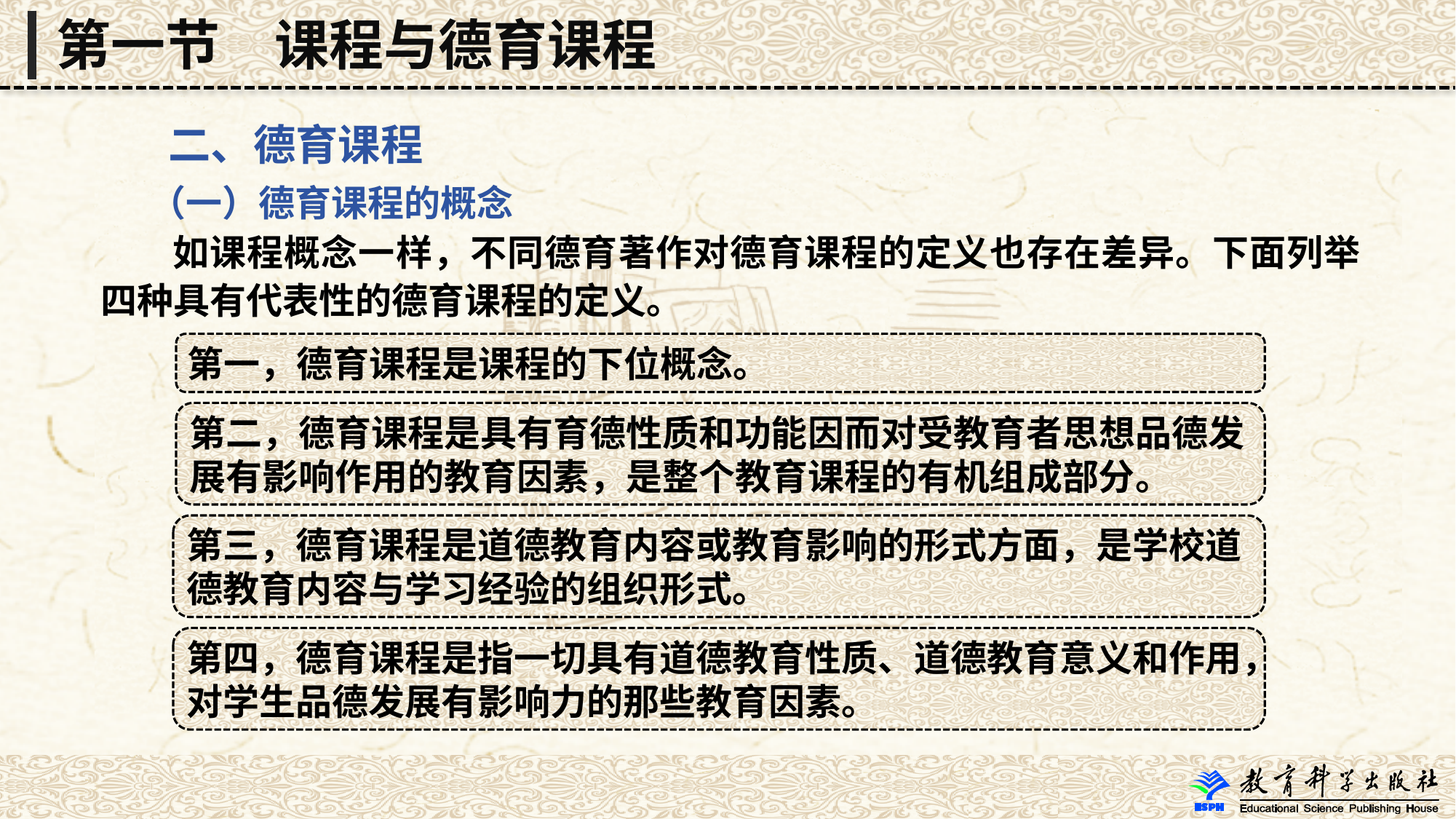

第一节　课程与德育课程
      二、德育课程
    （一）德育课程的概念
       如课程概念一样，不同德育著作对德育课程的定义也存在差异。下面列举四种具有代表性的德育课程的定义。
第一，德育课程是课程的下位概念。
第二，德育课程是具有育德性质和功能因而对受教育者思想品德发展有影响作用的教育因素，是整个教育课程的有机组成部分。
第三，德育课程是道德教育内容或教育影响的形式方面，是学校道德教育内容与学习经验的组织形式。
第四，德育课程是指一切具有道德教育性质、道德教育意义和作用，对学生品德发展有影响力的那些教育因素。